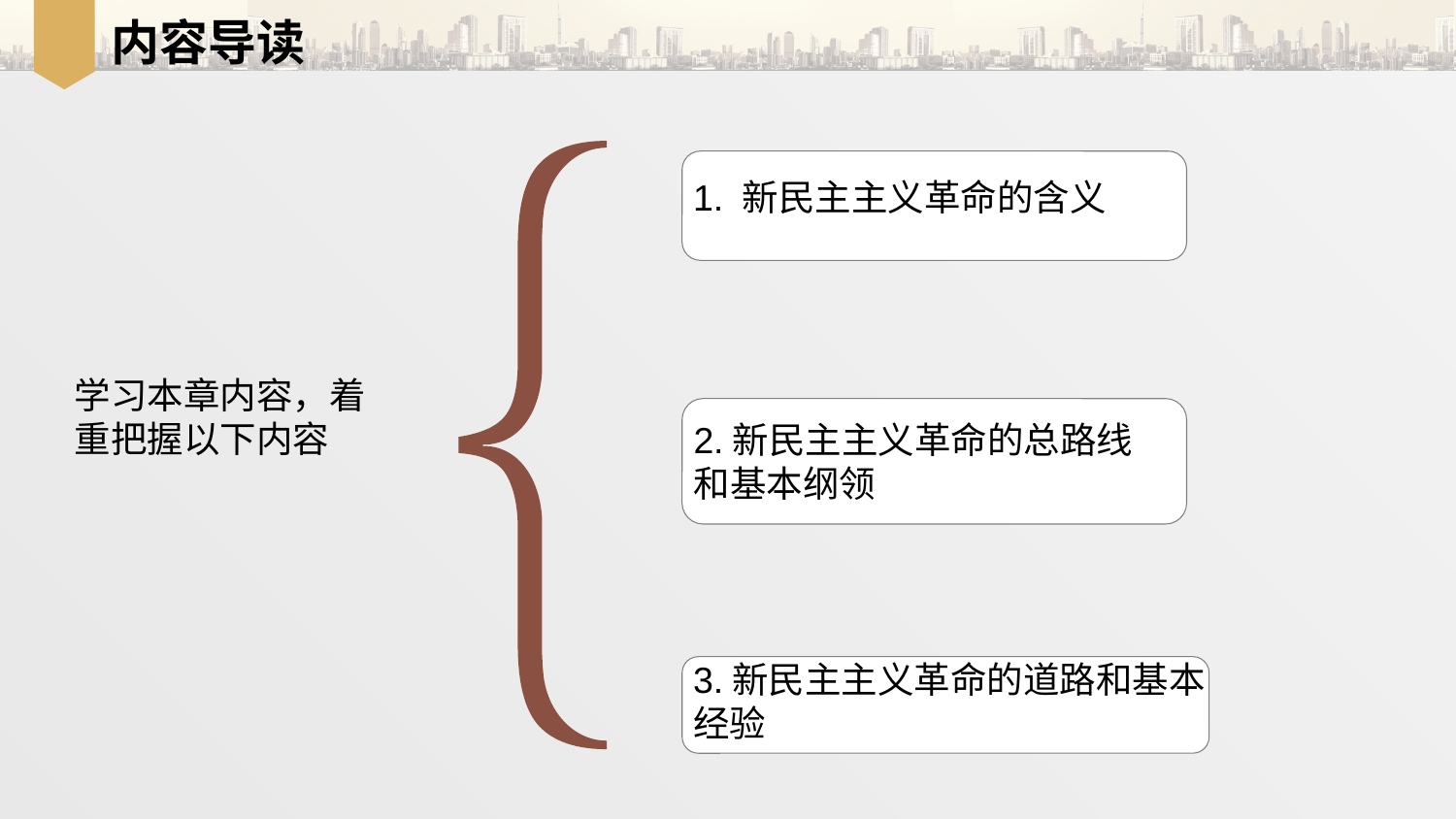

# 内容导读

1. 新民主主义革命的含义
学习本章内容，着
重把握以下内容

2.新民主主义革命的总路线和基本纲领

3.新民主主义革命的道路和基本经验